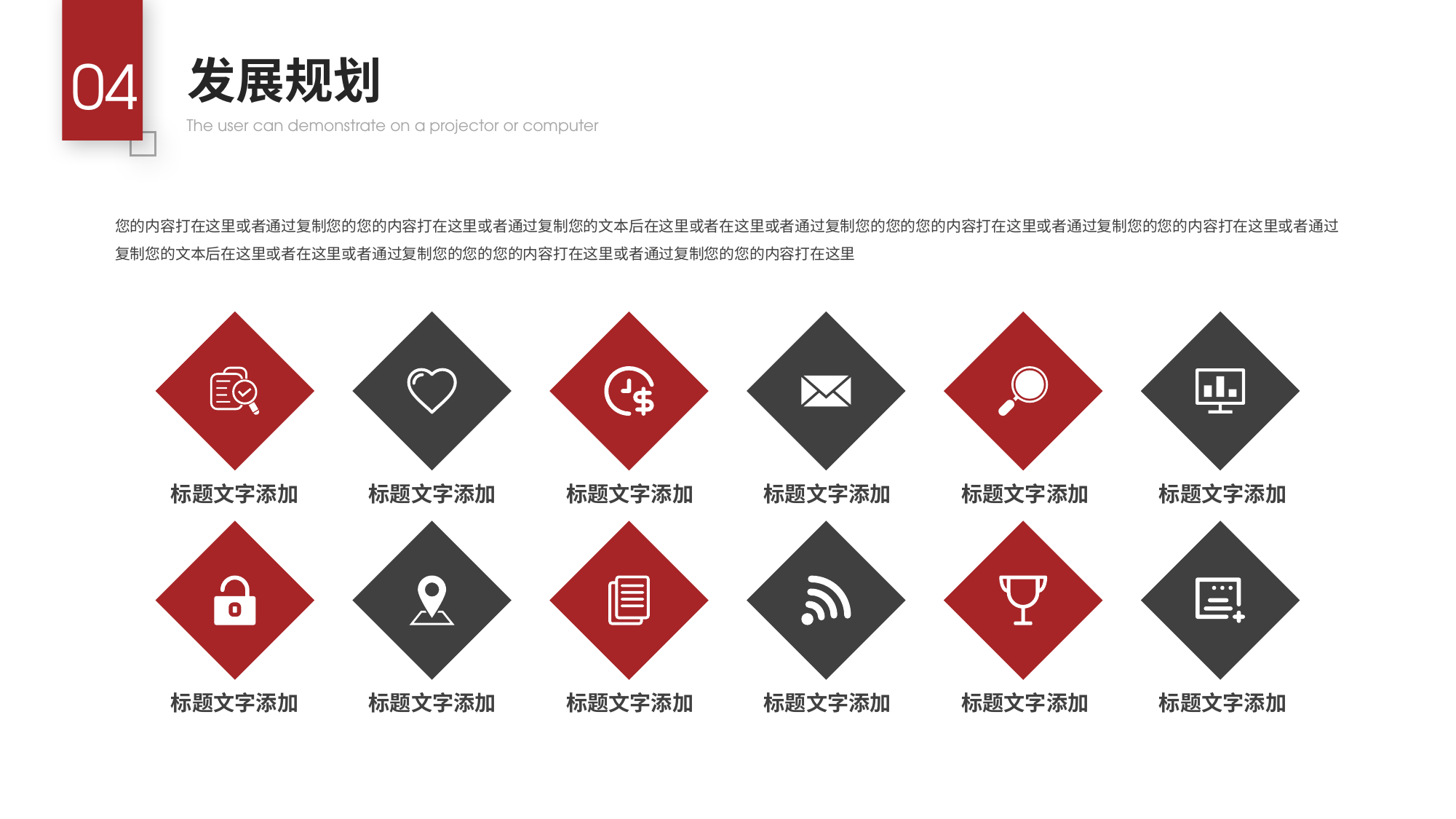

04
发展规划
The user can demonstrate on a projector or computer
您的内容打在这里或者通过复制您的您的内容打在这里或者通过复制您的文本后在这里或者在这里或者通过复制您的您的您的内容打在这里或者通过复制您的您的内容打在这里或者通过复制您的文本后在这里或者在这里或者通过复制您的您的您的内容打在这里或者通过复制您的您的内容打在这里

标题文字添加
标题文字添加
标题文字添加
标题文字添加
标题文字添加
标题文字添加

标题文字添加
标题文字添加
标题文字添加
标题文字添加
标题文字添加
标题文字添加